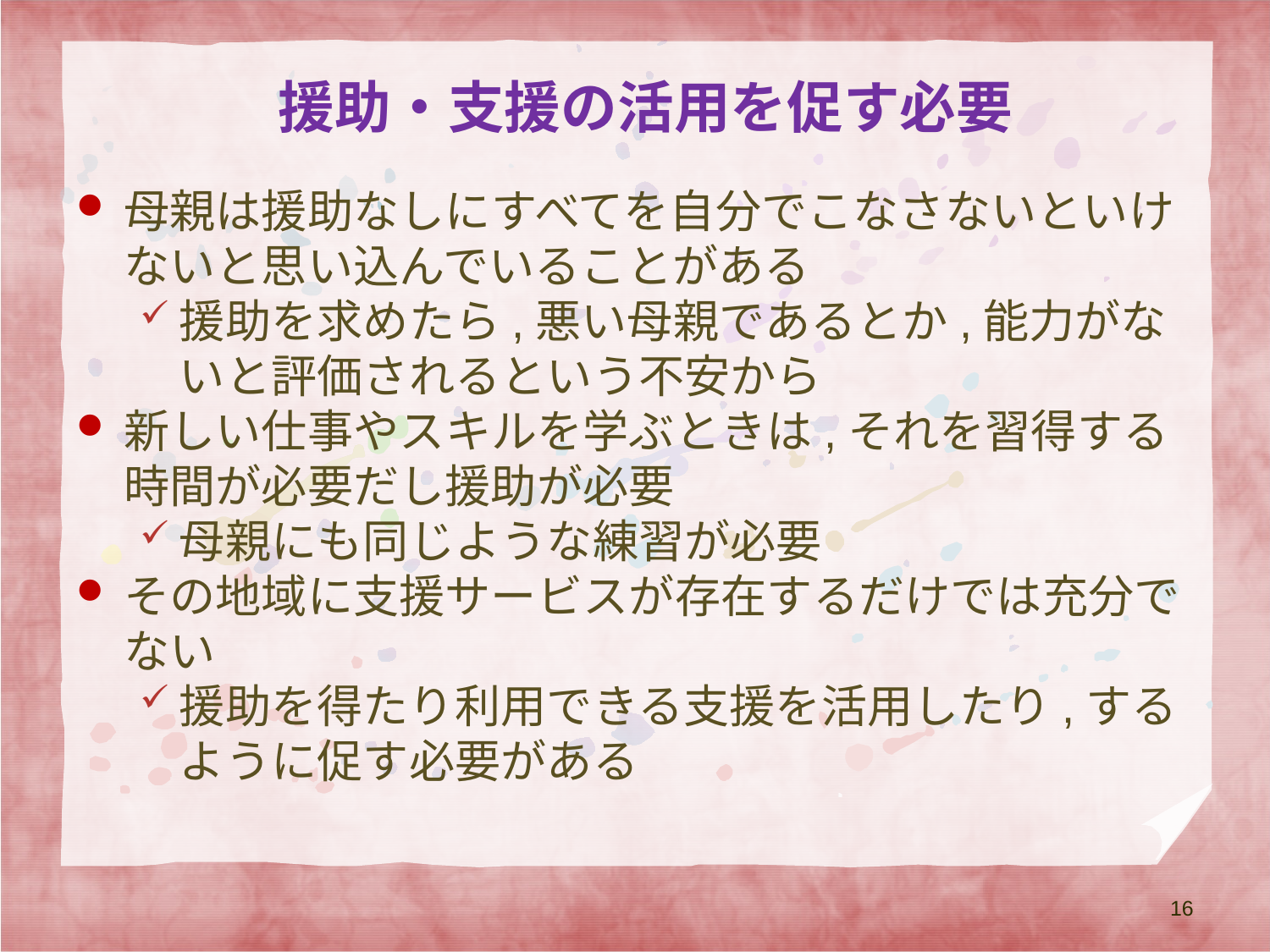

# 援助・支援の活用を促す必要
母親は援助なしにすべてを自分でこなさないといけないと思い込んでいることがある
援助を求めたら,悪い母親であるとか,能力がないと評価されるという不安から
新しい仕事やスキルを学ぶときは,それを習得する時間が必要だし援助が必要
母親にも同じような練習が必要
その地域に支援サービスが存在するだけでは充分でない
援助を得たり利用できる支援を活用したり,するように促す必要がある

16